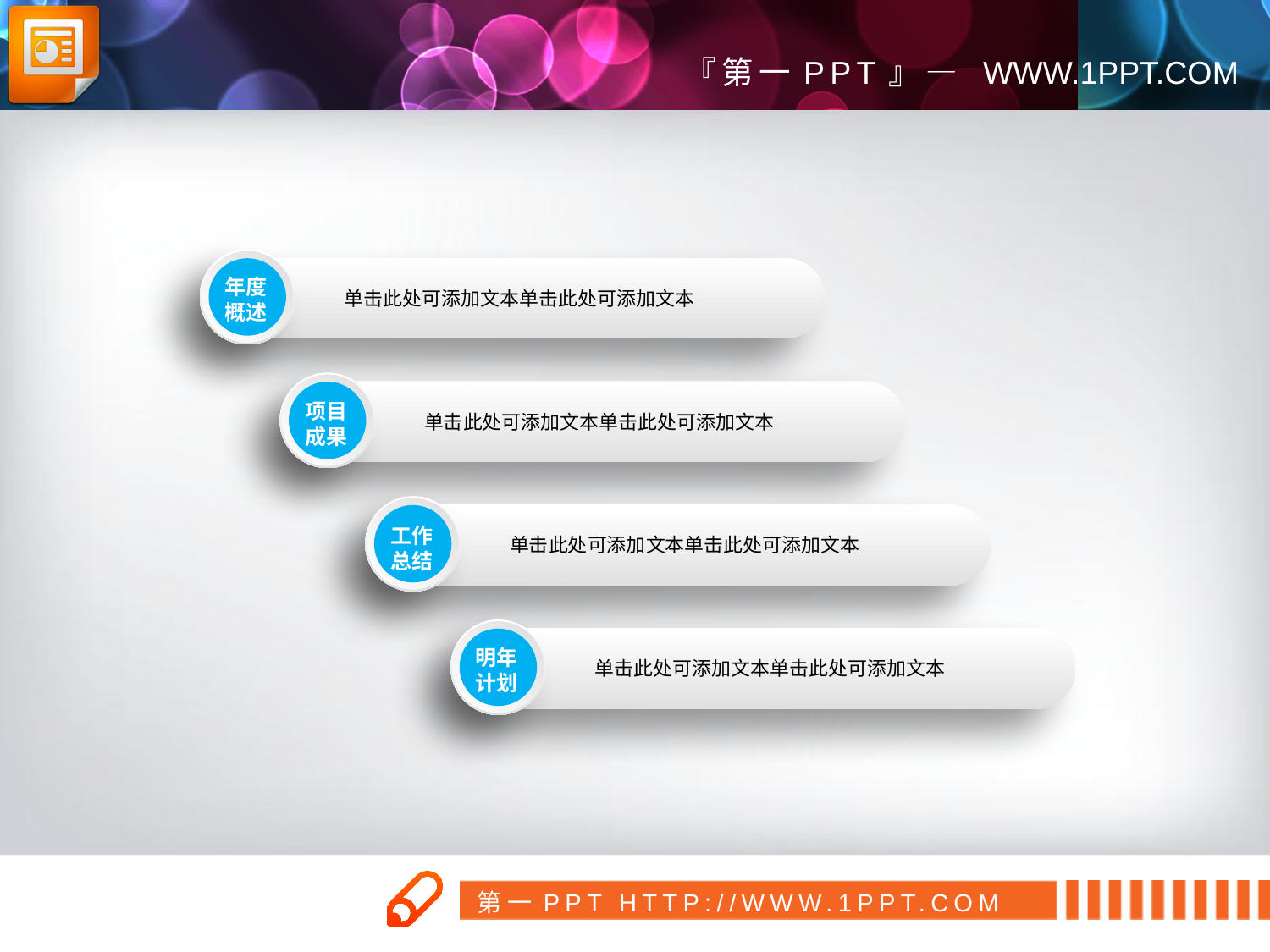

年度概述
单击此处可添加文本单击此处可添加文本

项目成果
单击此处可添加文本单击此处可添加文本

工作总结
单击此处可添加文本单击此处可添加文本

明年计划
单击此处可添加文本单击此处可添加文本